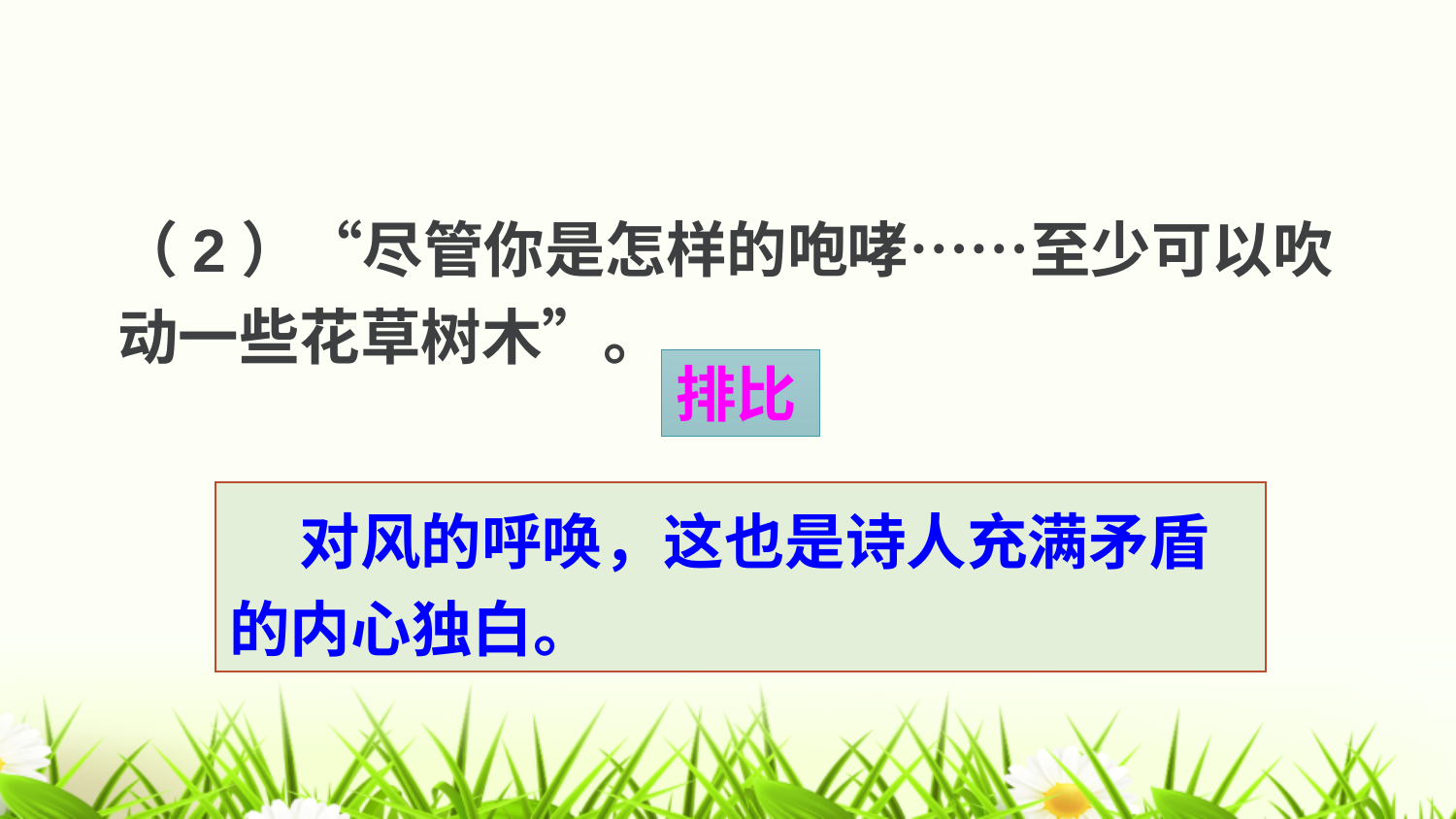

（2）“尽管你是怎样的咆哮……至少可以吹动一些花草树木”。
排比
    对风的呼唤，这也是诗人充满矛盾的内心独白。